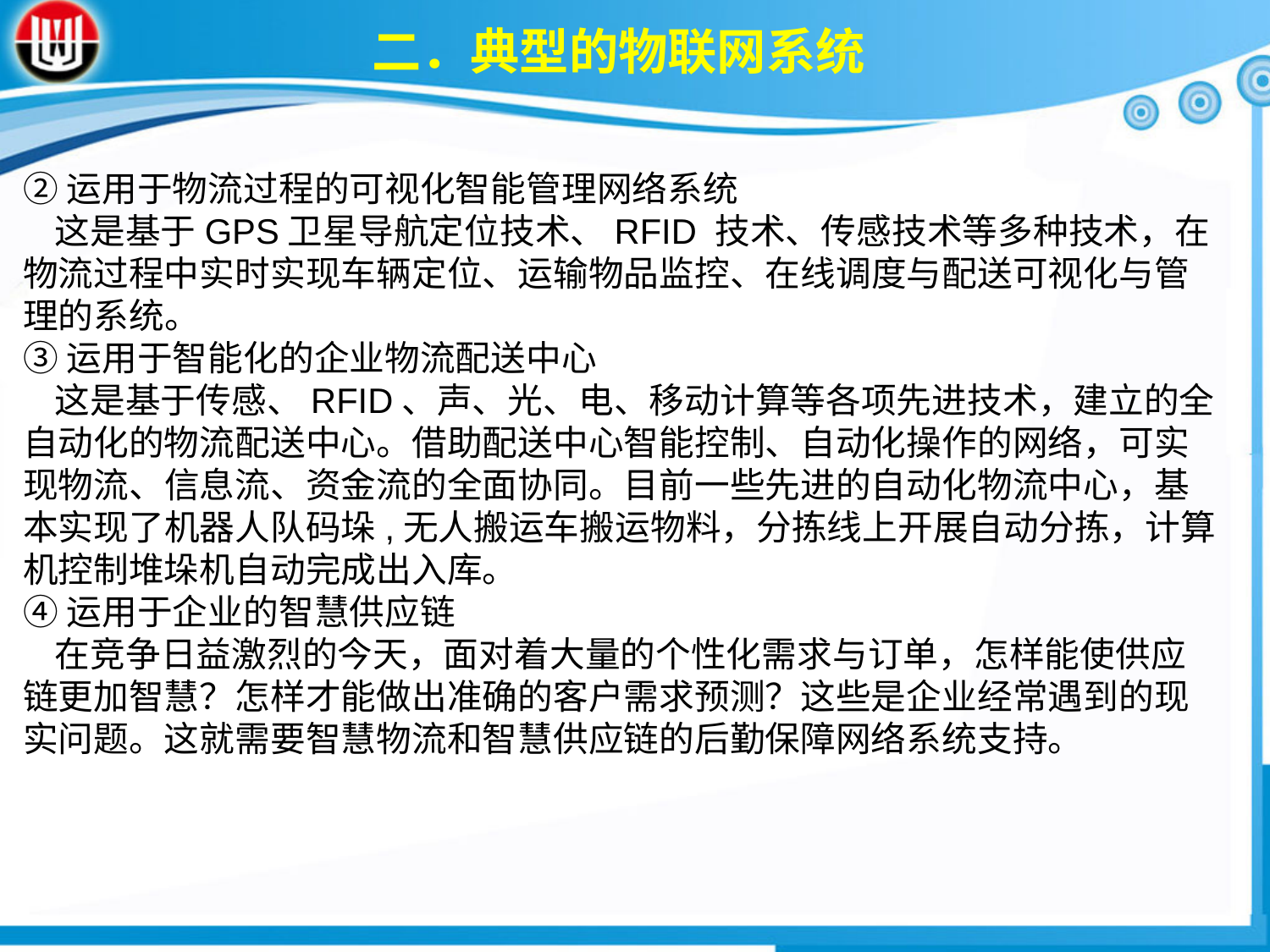

二．典型的物联网系统
②运用于物流过程的可视化智能管理网络系统   这是基于GPS卫星导航定位技术、RFID 技术、传感技术等多种技术，在物流过程中实时实现车辆定位、运输物品监控、在线调度与配送可视化与管理的系统。③运用于智能化的企业物流配送中心   这是基于传感、RFID、声、光、电、移动计算等各项先进技术，建立的全自动化的物流配送中心。借助配送中心智能控制、自动化操作的网络，可实现物流、信息流、资金流的全面协同。目前一些先进的自动化物流中心，基本实现了机器人队码垛,无人搬运车搬运物料，分拣线上开展自动分拣，计算机控制堆垛机自动完成出入库。④运用于企业的智慧供应链   在竞争日益激烈的今天，面对着大量的个性化需求与订单，怎样能使供应链更加智慧？怎样才能做出准确的客户需求预测？这些是企业经常遇到的现实问题。这就需要智慧物流和智慧供应链的后勤保障网络系统支持。